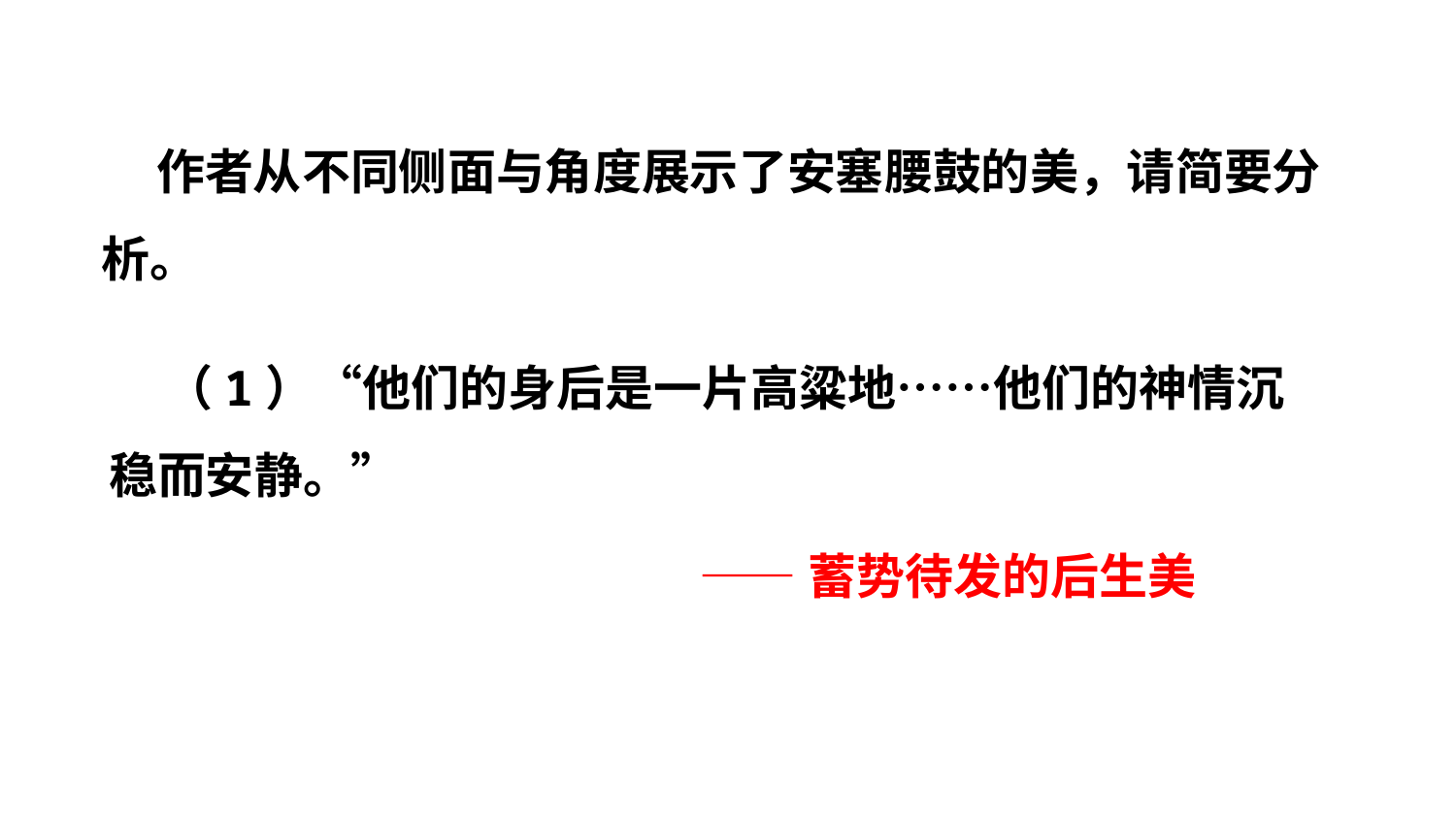

作者从不同侧面与角度展示了安塞腰鼓的美，请简要分析。
    （1）“他们的身后是一片高粱地……他们的神情沉稳而安静。”
——蓄势待发的后生美